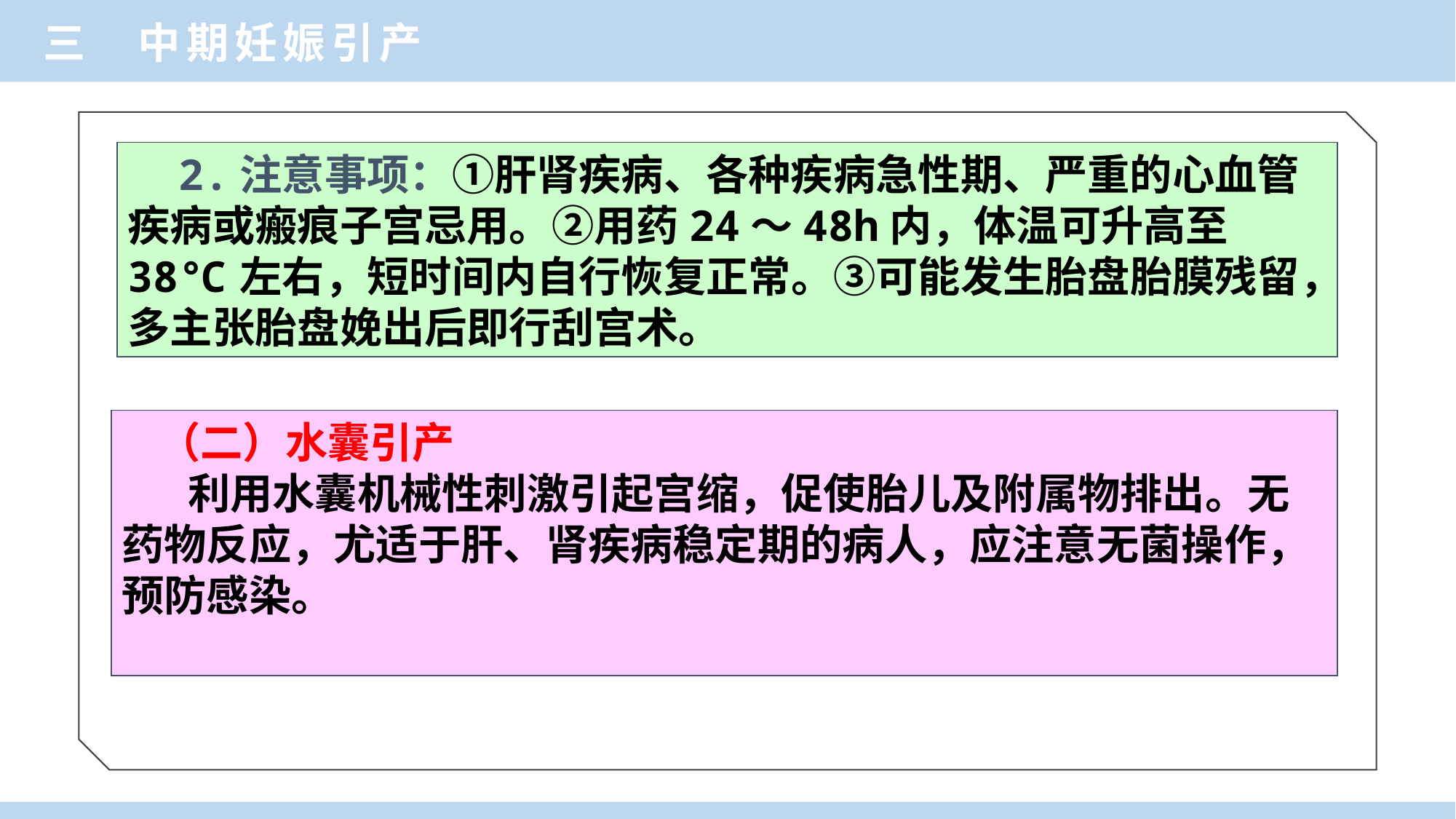

三   中期妊娠引产

  2.注意事项：①肝肾疾病、各种疾病急性期、严重的心血管疾病或瘢痕子宫忌用。②用药24～48h内，体温可升高至38℃左右，短时间内自行恢复正常。③可能发生胎盘胎膜残留，多主张胎盘娩出后即行刮宫术。
（二）水囊引产
  利用水囊机械性刺激引起宫缩，促使胎儿及附属物排出。无药物反应，尤适于肝、肾疾病稳定期的病人，应注意无菌操作，预防感染。